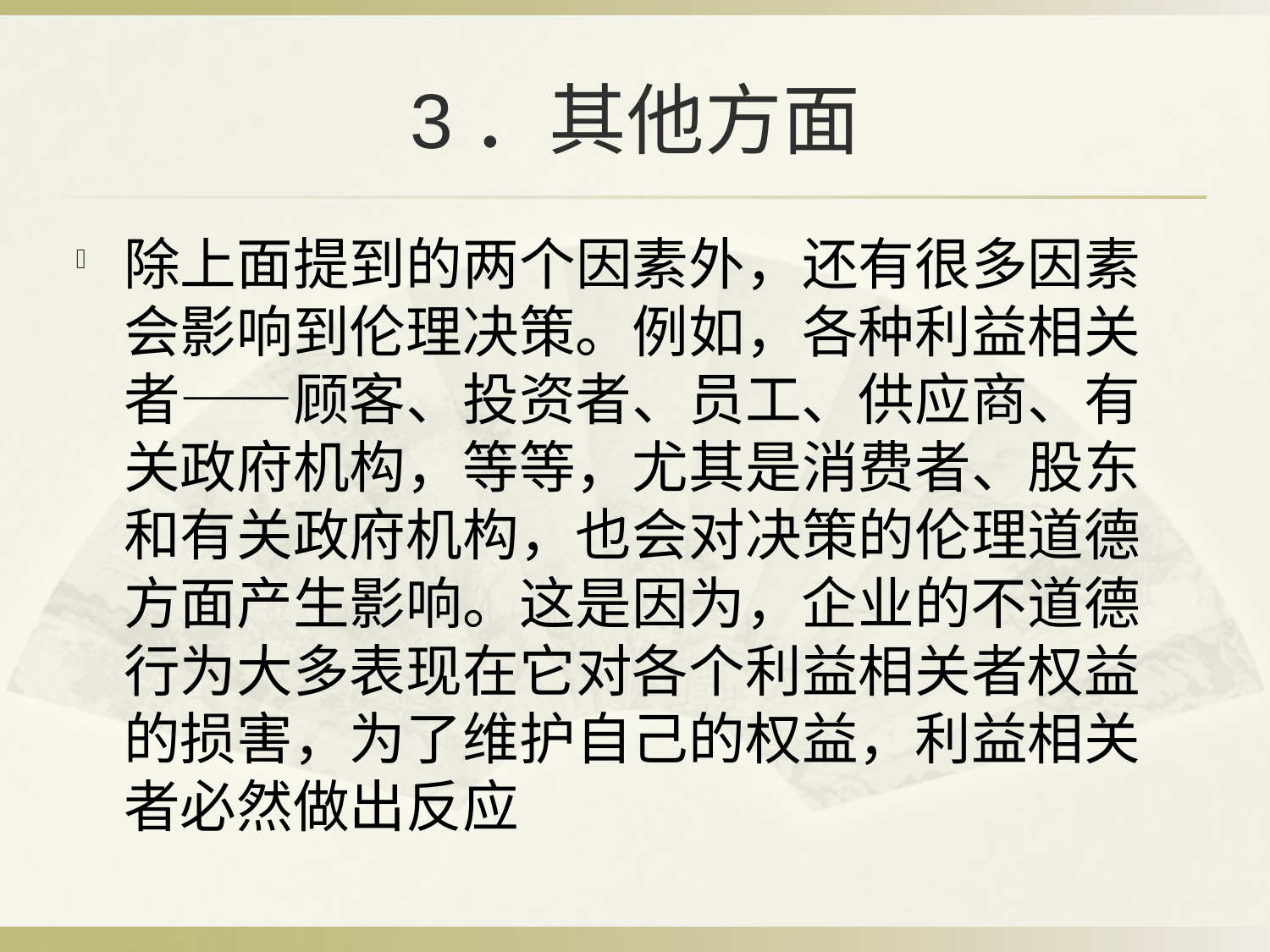

# 3．其他方面
除上面提到的两个因素外，还有很多因素会影响到伦理决策。例如，各种利益相关者——顾客、投资者、员工、供应商、有关政府机构，等等，尤其是消费者、股东和有关政府机构，也会对决策的伦理道德方面产生影响。这是因为，企业的不道德行为大多表现在它对各个利益相关者权益的损害，为了维护自己的权益，利益相关者必然做出反应